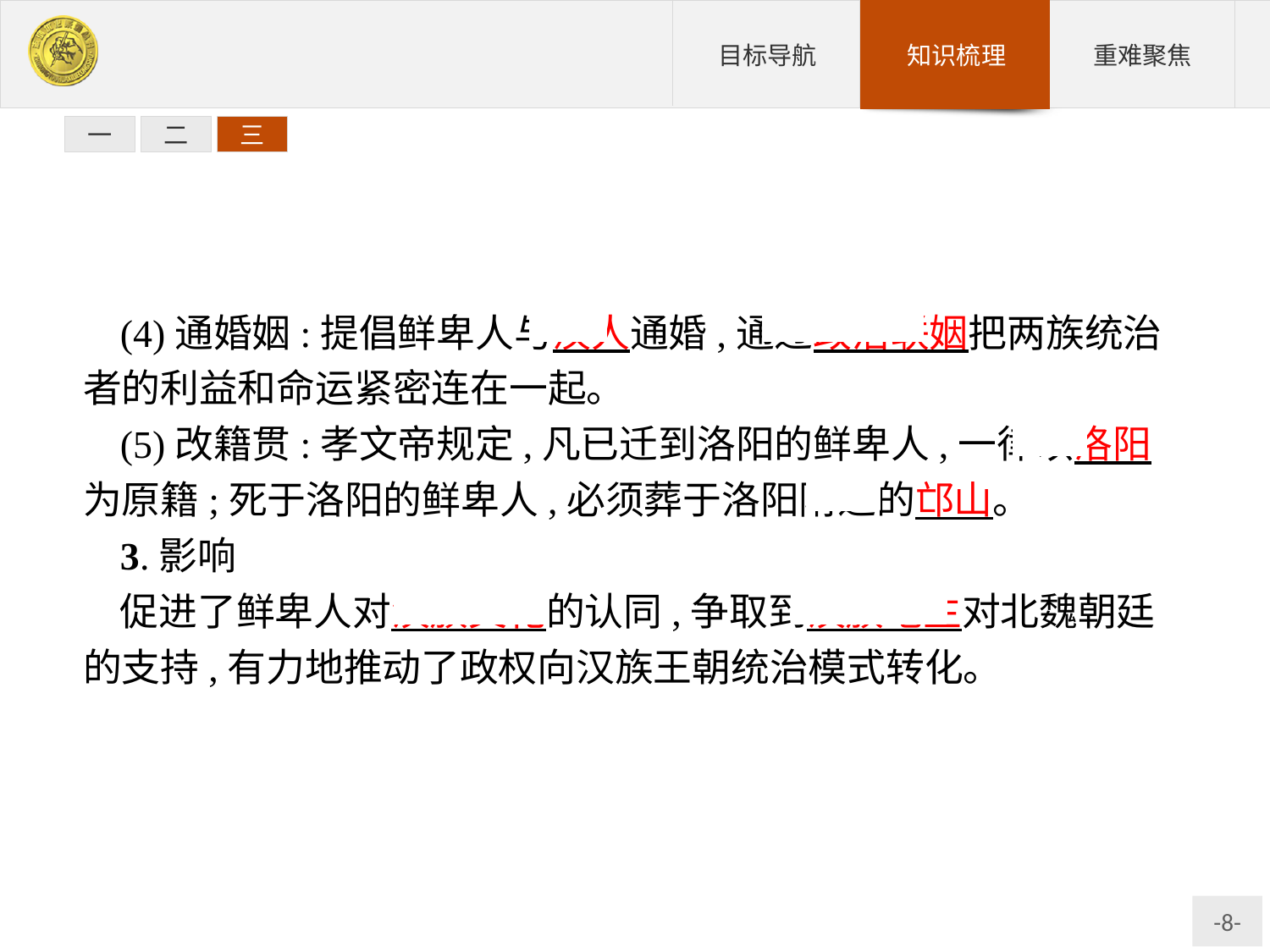

一
二
三

(4)通婚姻:提倡鲜卑人与汉人通婚,通过政治联姻把两族统治者的利益和命运紧密连在一起。
(5)改籍贯:孝文帝规定,凡已迁到洛阳的鲜卑人,一律以洛阳为原籍;死于洛阳的鲜卑人,必须葬于洛阳附近的邙山。
3.影响
促进了鲜卑人对汉族文化的认同,争取到汉族地主对北魏朝廷的支持,有力地推动了政权向汉族王朝统治模式转化。